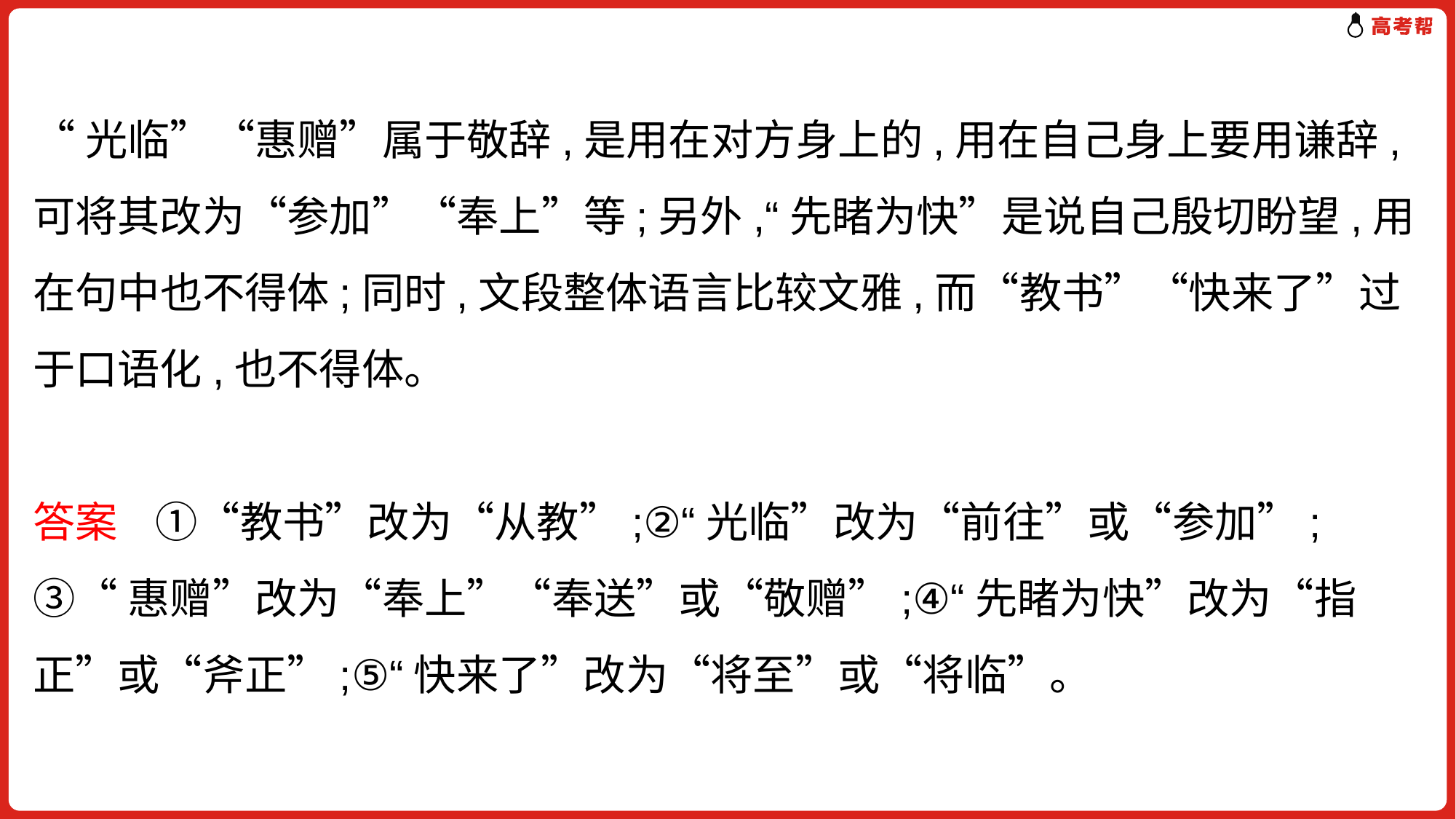

“光临”“惠赠”属于敬辞,是用在对方身上的,用在自己身上要用谦辞,可将其改为“参加”“奉上”等;另外,“先睹为快”是说自己殷切盼望,用在句中也不得体;同时,文段整体语言比较文雅,而“教书”“快来了”过于口语化,也不得体。

答案    ①“教书”改为“从教”;②“光临”改为“前往”或“参加”;
③“惠赠”改为“奉上”“奉送”或“敬赠”;④“先睹为快”改为“指正”或“斧正”;⑤“快来了”改为“将至”或“将临”。